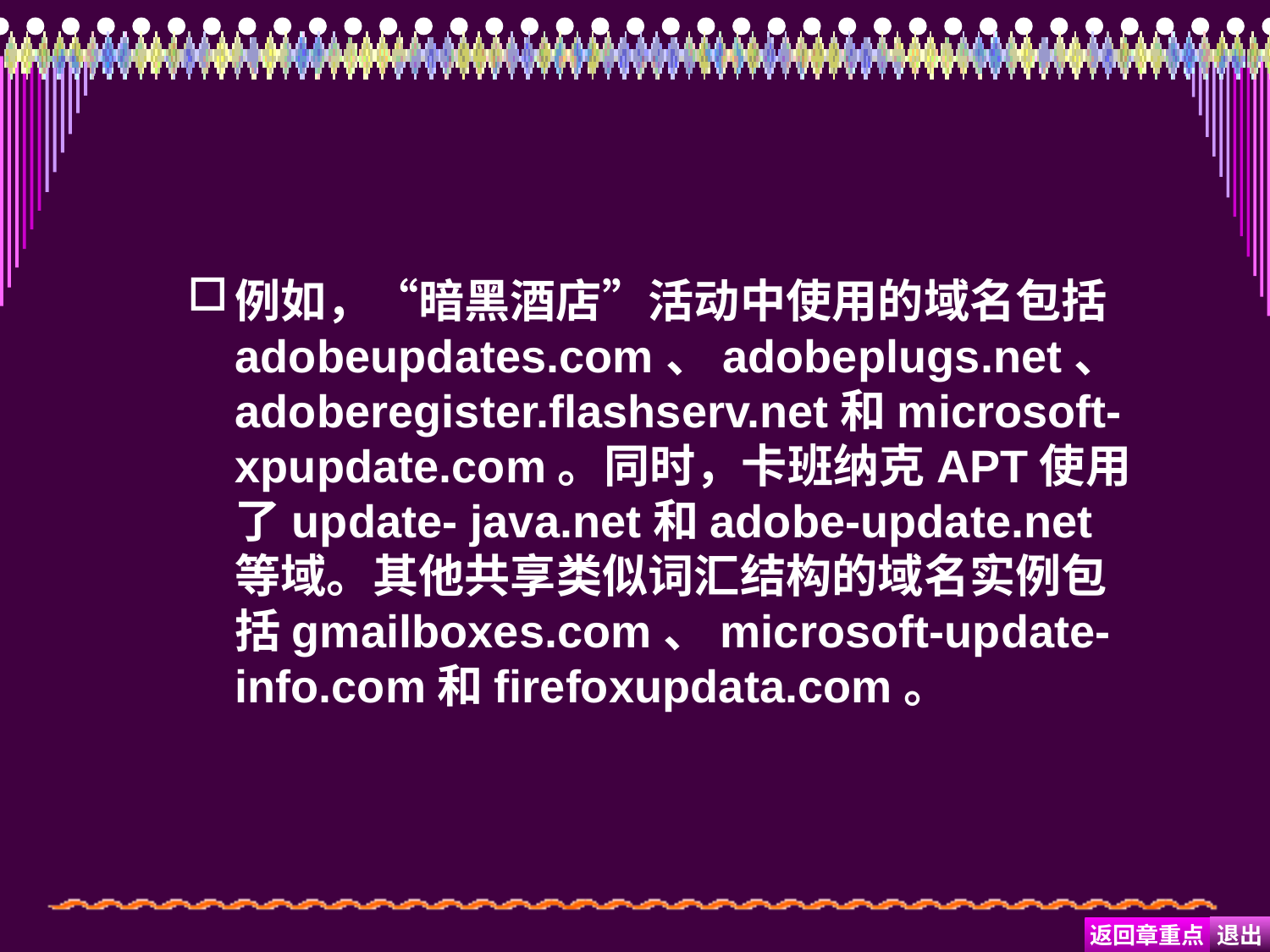

#
例如，“暗黑酒店”活动中使用的域名包括adobeupdates.com、adobeplugs.net、adoberegister.flashserv.net和microsoft-xpupdate.com。同时，卡班纳克APT使用了update- java.net和adobe-update.net等域。其他共享类似词汇结构的域名实例包括gmailboxes.com、microsoft-update-info.com和firefoxupdata.com。